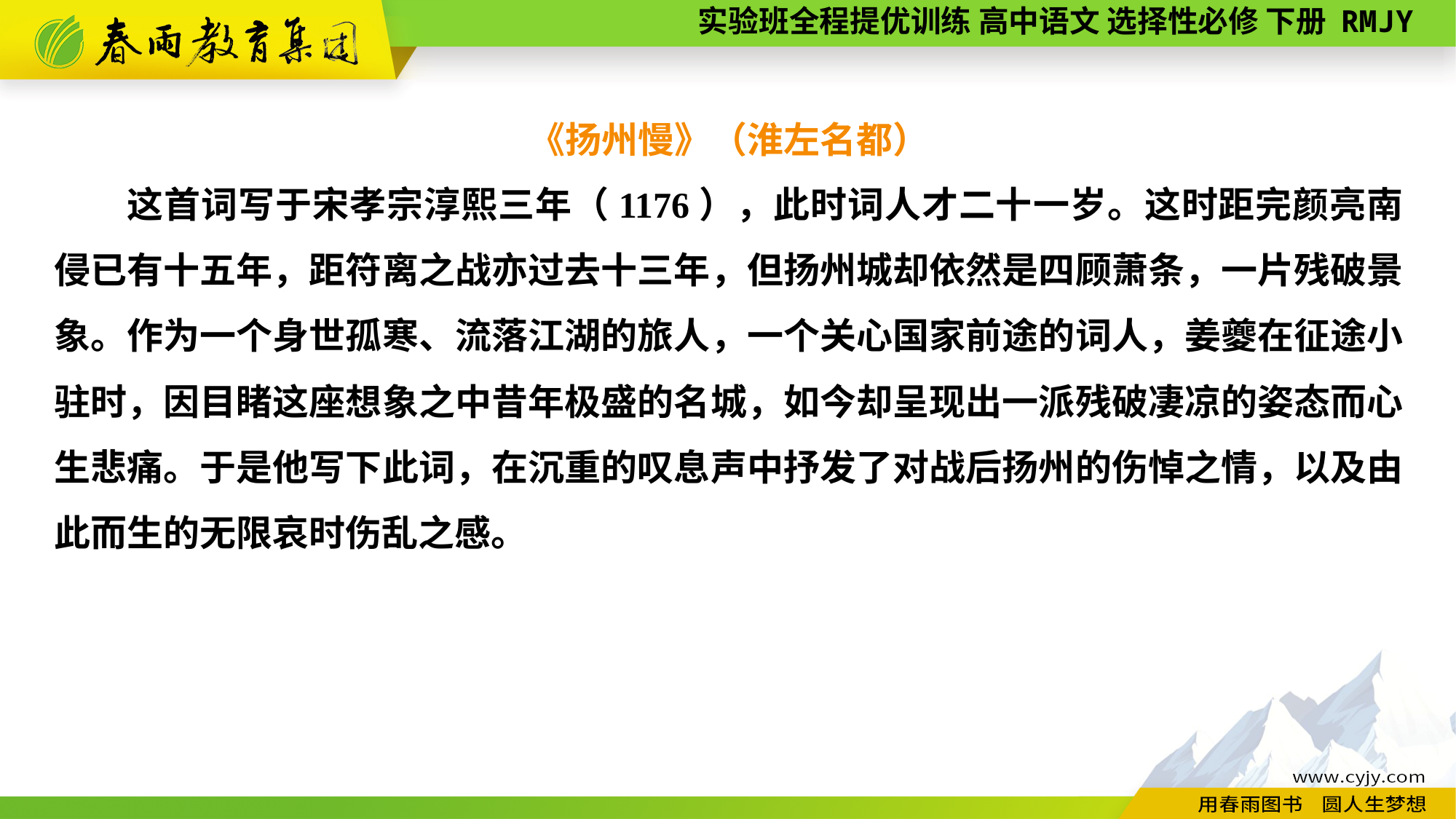

《扬州慢》（淮左名都）
这首词写于宋孝宗淳熙三年（1176），此时词人才二十一岁。这时距完颜亮南侵已有十五年，距符离之战亦过去十三年，但扬州城却依然是四顾萧条，一片残破景象。作为一个身世孤寒、流落江湖的旅人，一个关心国家前途的词人，姜夔在征途小驻时，因目睹这座想象之中昔年极盛的名城，如今却呈现出一派残破凄凉的姿态而心生悲痛。于是他写下此词，在沉重的叹息声中抒发了对战后扬州的伤悼之情，以及由此而生的无限哀时伤乱之感。